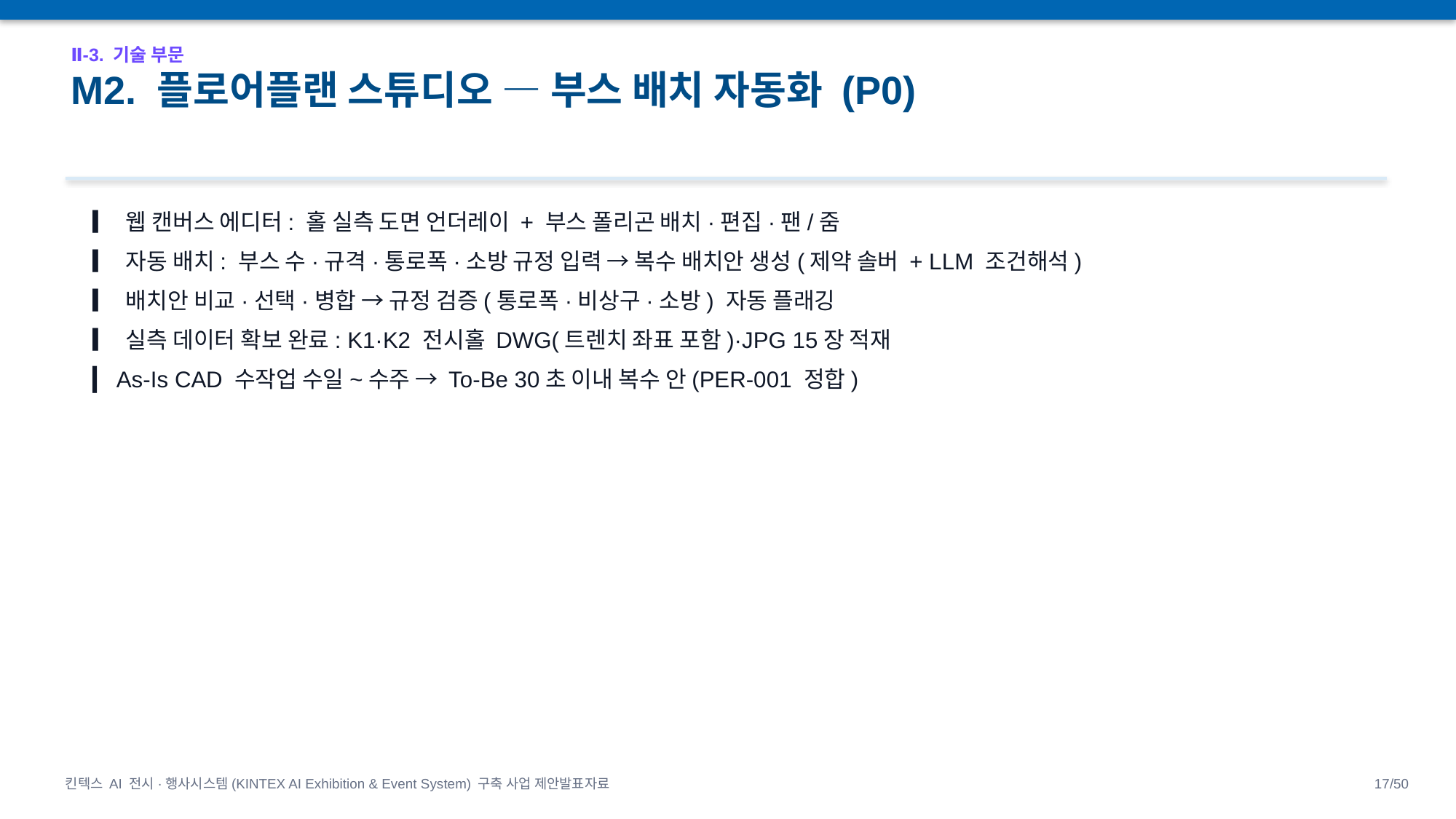

Ⅱ-3. 기술 부문
M2. 플로어플랜 스튜디오 — 부스 배치 자동화 (P0)

▎ 웹 캔버스 에디터: 홀 실측 도면 언더레이 + 부스 폴리곤 배치·편집·팬/줌
▎ 자동 배치: 부스 수·규격·통로폭·소방 규정 입력 → 복수 배치안 생성(제약 솔버 + LLM 조건해석)
▎ 배치안 비교·선택·병합 → 규정 검증(통로폭·비상구·소방) 자동 플래깅
▎ 실측 데이터 확보 완료: K1·K2 전시홀 DWG(트렌치 좌표 포함)·JPG 15장 적재
▎ As-Is CAD 수작업 수일~수주 → To-Be 30초 이내 복수 안(PER-001 정합)
킨텍스 AI 전시·행사시스템(KINTEX AI Exhibition & Event System) 구축 사업 제안발표자료
17/50